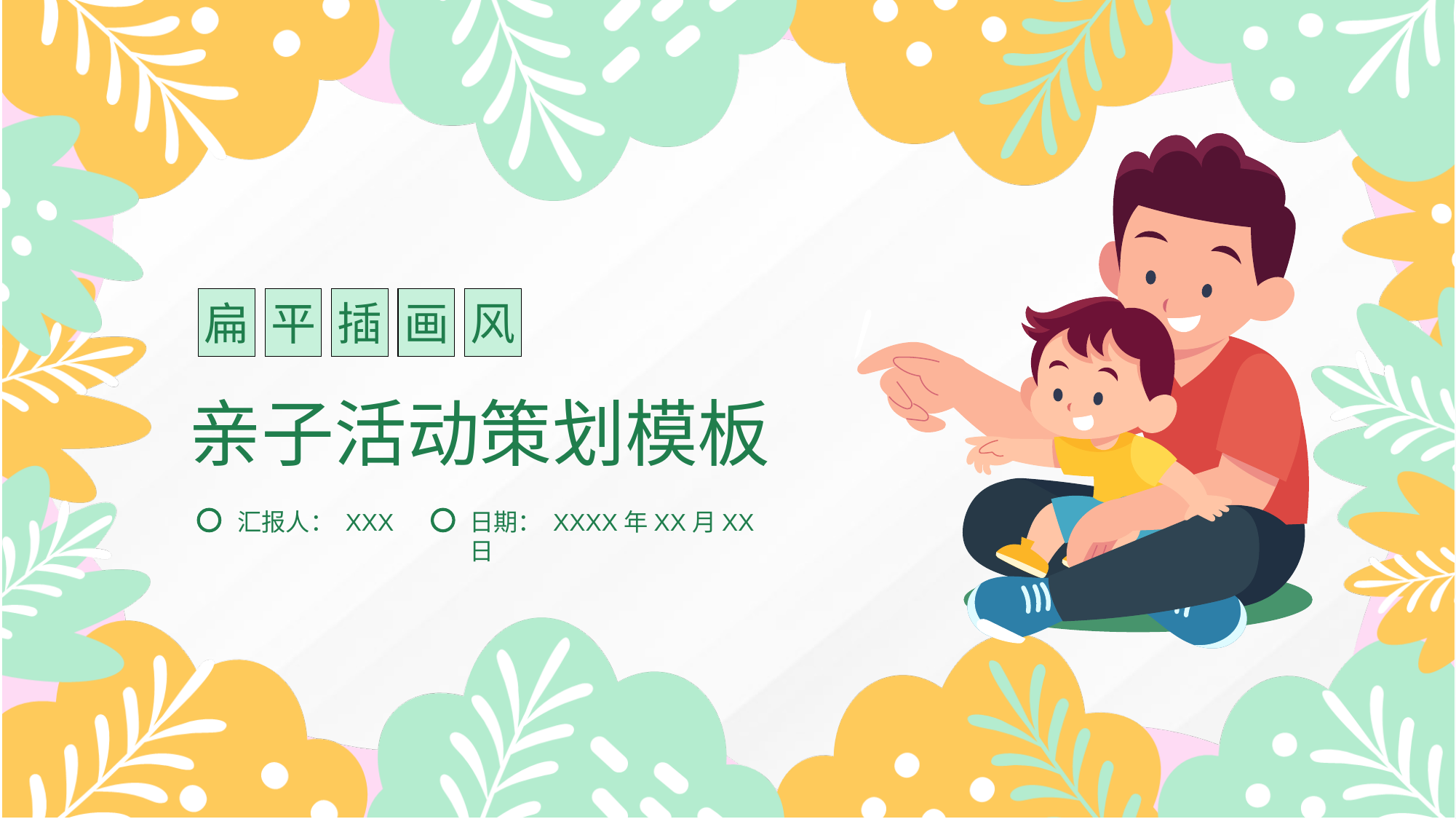

扁
平
插
画
风
亲子活动策划模板
汇报人： XXX
日期： XXXX年XX月XX日